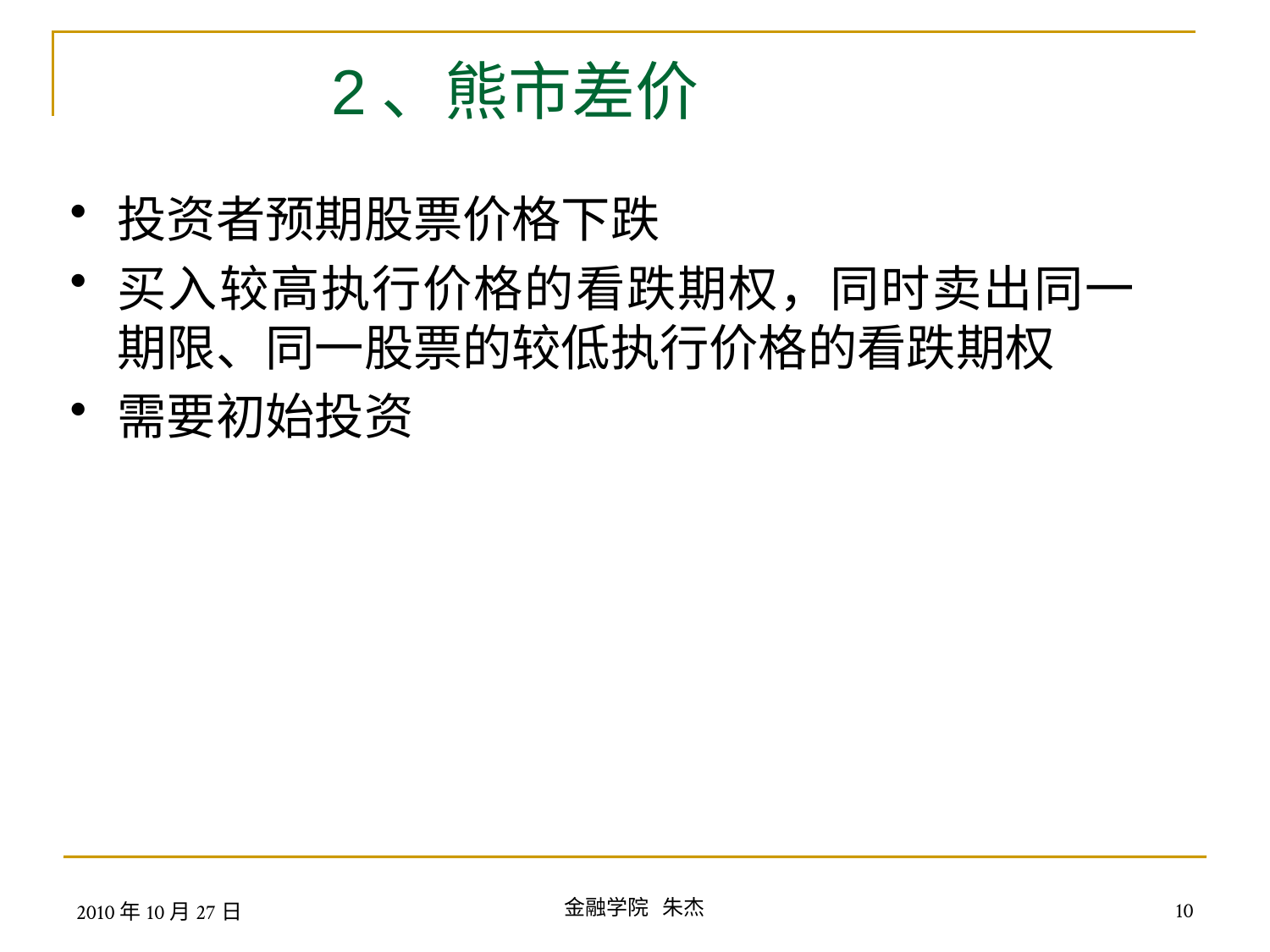

2、熊市差价

投资者预期股票价格下跌
买入较高执行价格的看跌期权，同时卖出同一期限、同一股票的较低执行价格的看跌期权
需要初始投资
2010年10月27日
10
金融学院   朱杰